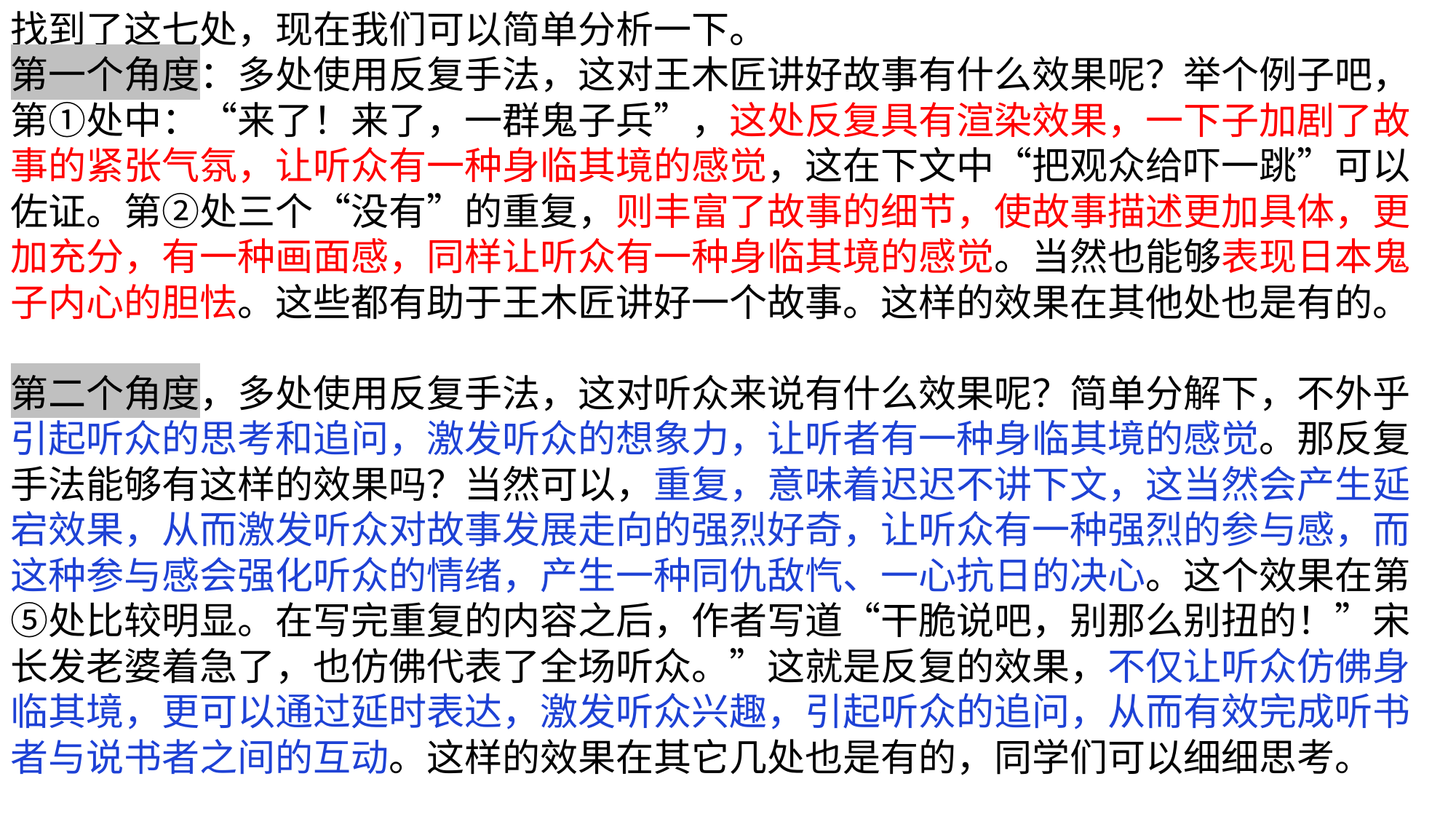

找到了这七处，现在我们可以简单分析一下。
第一个角度：多处使用反复手法，这对王木匠讲好故事有什么效果呢？举个例子吧，第①处中：“来了！来了，一群鬼子兵”，这处反复具有渲染效果，一下子加剧了故事的紧张气氛，让听众有一种身临其境的感觉，这在下文中“把观众给吓一跳”可以佐证。第②处三个“没有”的重复，则丰富了故事的细节，使故事描述更加具体，更加充分，有一种画面感，同样让听众有一种身临其境的感觉。当然也能够表现日本鬼子内心的胆怯。这些都有助于王木匠讲好一个故事。这样的效果在其他处也是有的。

第二个角度，多处使用反复手法，这对听众来说有什么效果呢？简单分解下，不外乎引起听众的思考和追问，激发听众的想象力，让听者有一种身临其境的感觉。那反复手法能够有这样的效果吗？当然可以，重复，意味着迟迟不讲下文，这当然会产生延宕效果，从而激发听众对故事发展走向的强烈好奇，让听众有一种强烈的参与感，而这种参与感会强化听众的情绪，产生一种同仇敌忾、一心抗日的决心。这个效果在第⑤处比较明显。在写完重复的内容之后，作者写道“干脆说吧，别那么别扭的！”宋长发老婆着急了，也仿佛代表了全场听众。”这就是反复的效果，不仅让听众仿佛身临其境，更可以通过延时表达，激发听众兴趣，引起听众的追问，从而有效完成听书者与说书者之间的互动。这样的效果在其它几处也是有的，同学们可以细细思考。